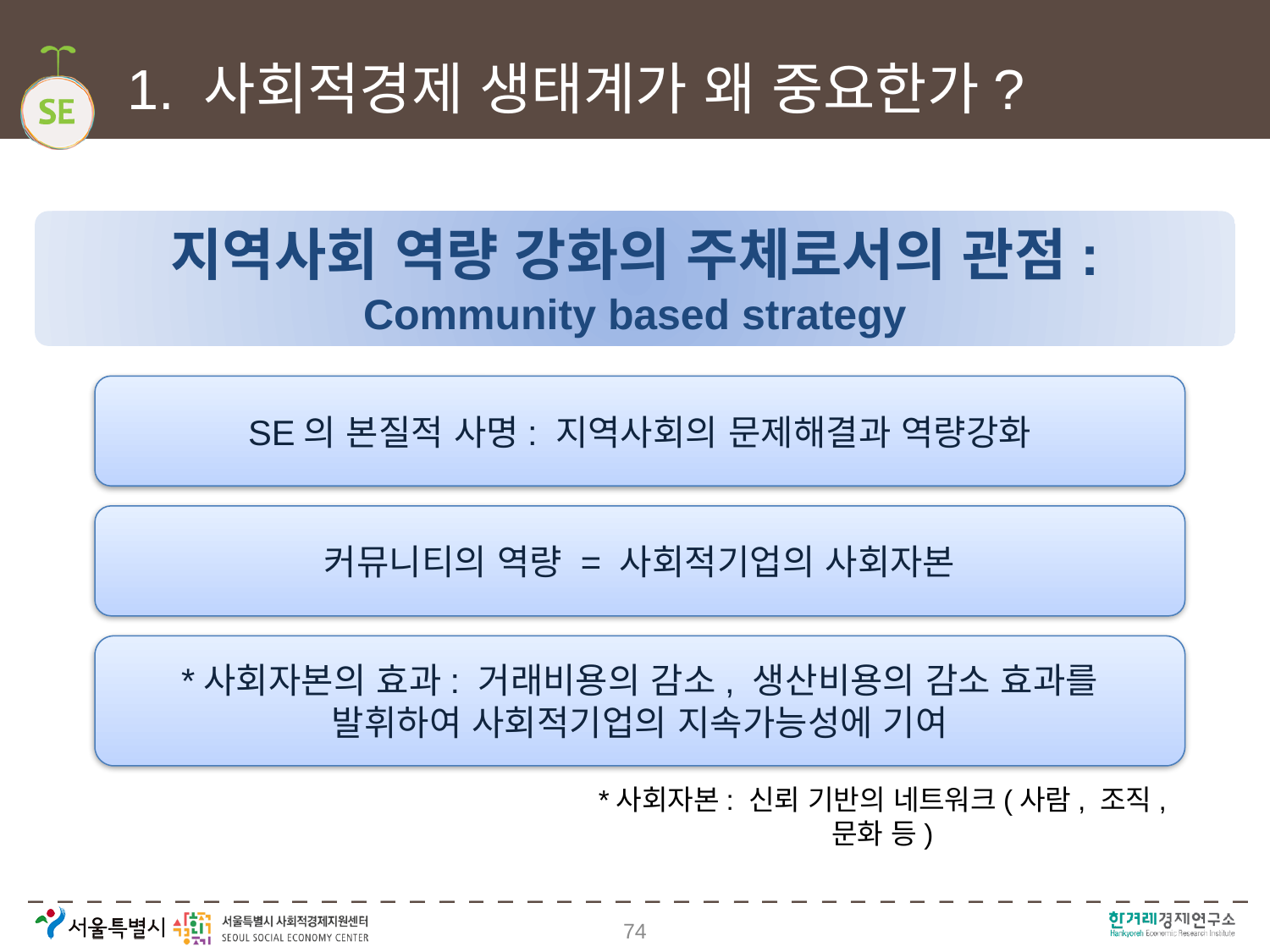

# 1. 사회적경제 생태계가 왜 중요한가?
지역사회 역량 강화의 주체로서의 관점:
Community based strategy
SE의 본질적 사명: 지역사회의 문제해결과 역량강화
커뮤니티의 역량 = 사회적기업의 사회자본
*사회자본의 효과: 거래비용의 감소, 생산비용의 감소 효과를 발휘하여 사회적기업의 지속가능성에 기여
*사회자본: 신뢰 기반의 네트워크(사람, 조직, 문화 등)
74